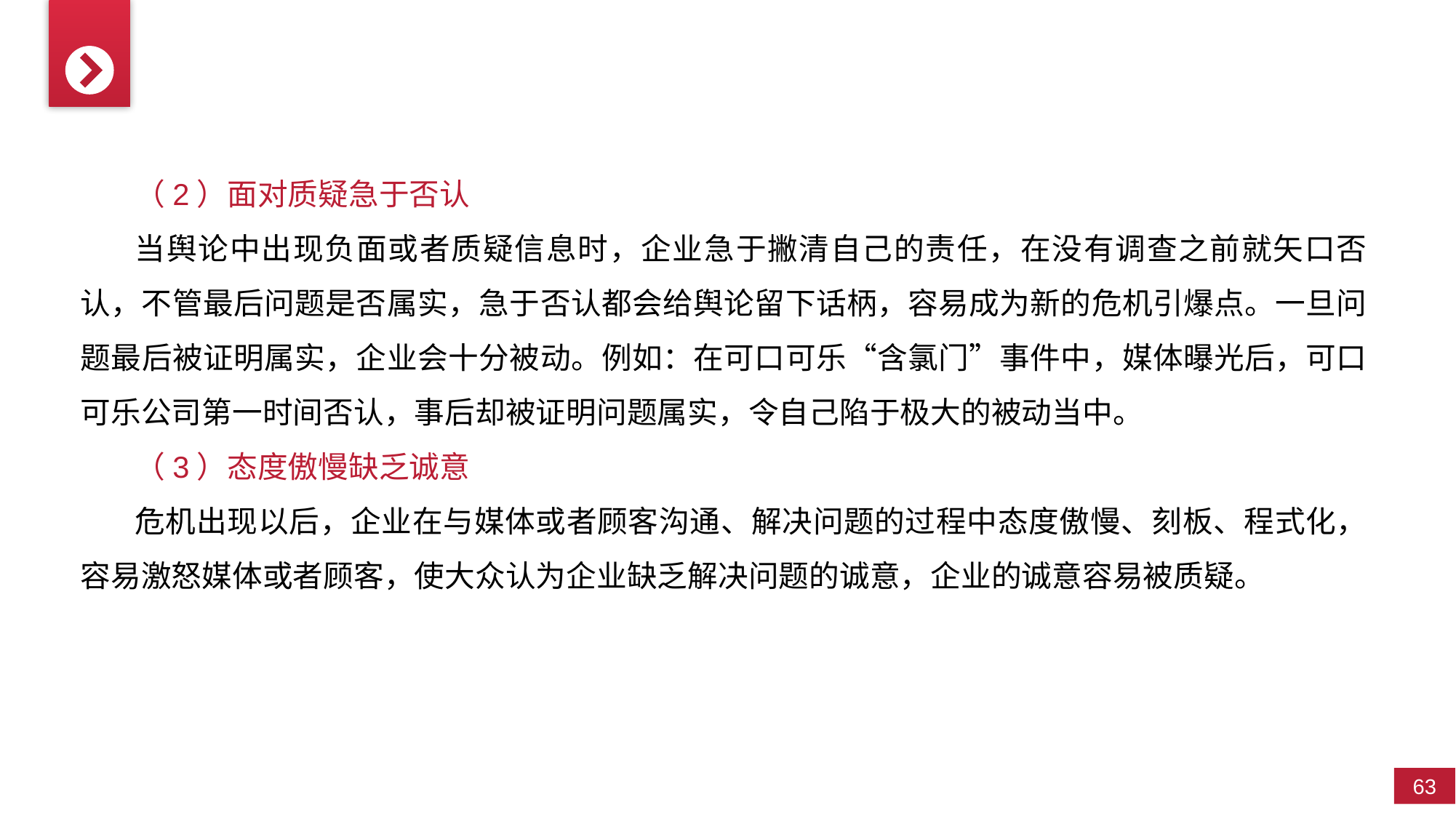

（2）面对质疑急于否认
当舆论中出现负面或者质疑信息时，企业急于撇清自己的责任，在没有调查之前就矢口否认，不管最后问题是否属实，急于否认都会给舆论留下话柄，容易成为新的危机引爆点。一旦问题最后被证明属实，企业会十分被动。例如：在可口可乐“含氯门”事件中，媒体曝光后，可口可乐公司第一时间否认，事后却被证明问题属实，令自己陷于极大的被动当中。
（3）态度傲慢缺乏诚意
危机出现以后，企业在与媒体或者顾客沟通、解决问题的过程中态度傲慢、刻板、程式化，容易激怒媒体或者顾客，使大众认为企业缺乏解决问题的诚意，企业的诚意容易被质疑。